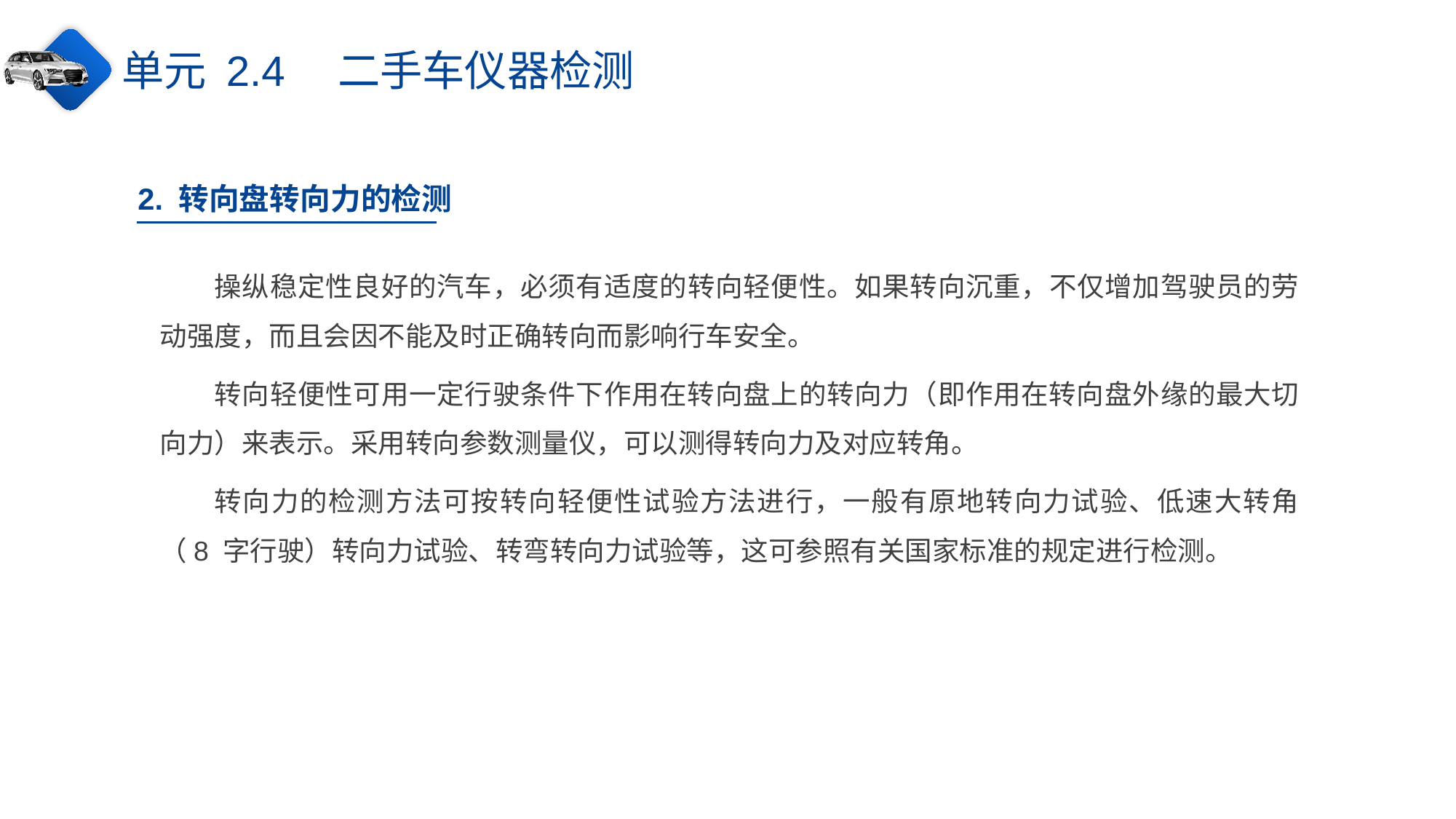

单元 2.4　二手车仪器检测
2. 转向盘转向力的检测
操纵稳定性良好的汽车，必须有适度的转向轻便性。如果转向沉重，不仅增加驾驶员的劳动强度，而且会因不能及时正确转向而影响行车安全。
转向轻便性可用一定行驶条件下作用在转向盘上的转向力（即作用在转向盘外缘的最大切向力）来表示。采用转向参数测量仪，可以测得转向力及对应转角。
转向力的检测方法可按转向轻便性试验方法进行，一般有原地转向力试验、低速大转角（8 字行驶）转向力试验、转弯转向力试验等，这可参照有关国家标准的规定进行检测。